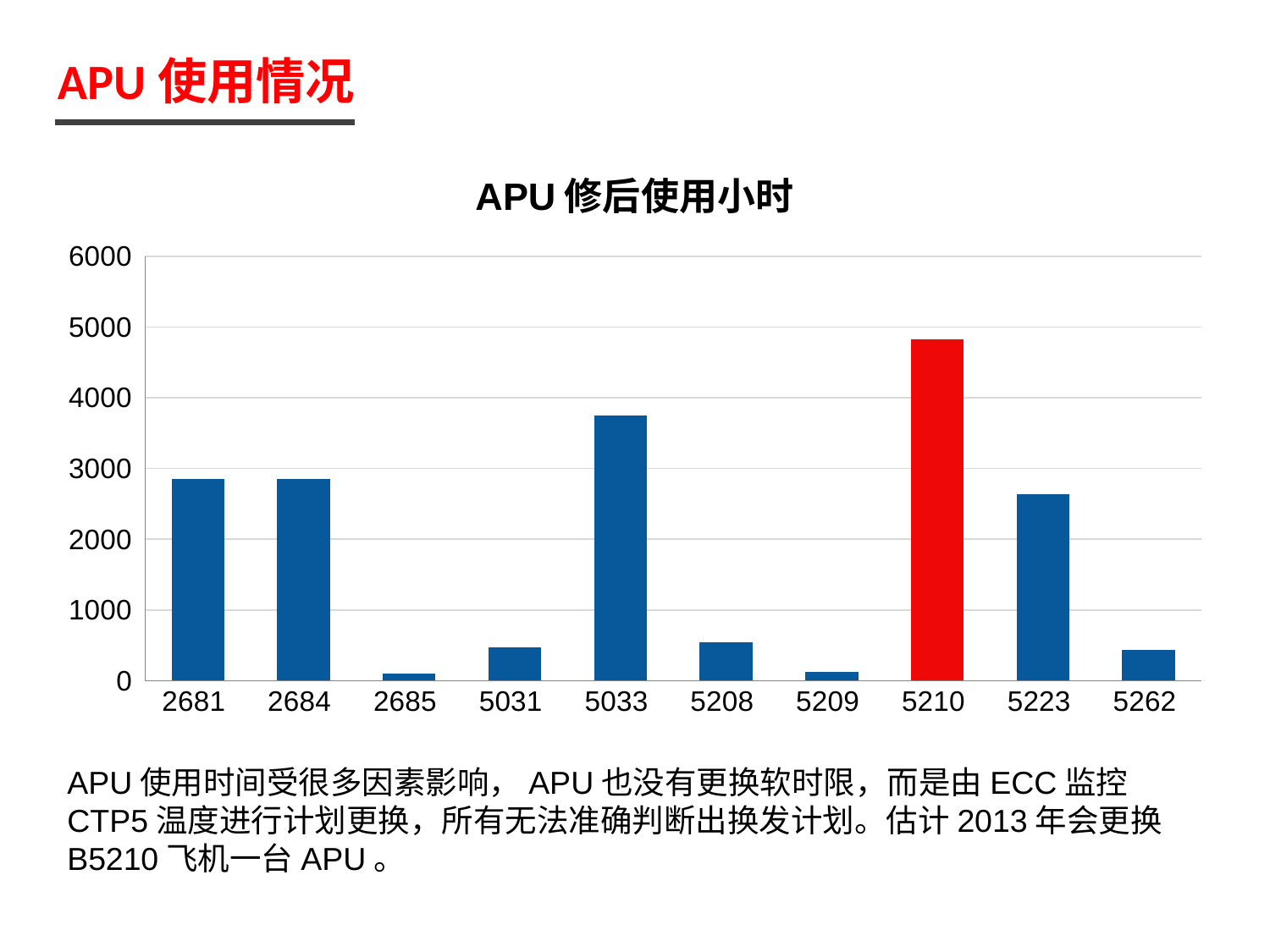

APU使用情况

### Chart: APU修后使用小时

| Category | 系列 2 |
|---|---|
| 2681 | 2857.0 |
| 2684 | 2848.0 |
| 2685 | 100.0 |
| 5031 | 471.0 |
| 5033 | 3745.0 |
| 5208 | 544.0 |
| 5209 | 128.88999999999942 |
| 5210 | 4832.0 |
| 5223 | 2642.0 |
| 5262 | 432.2999999999993 |
APU使用时间受很多因素影响，APU也没有更换软时限，而是由ECC监控CTP5温度进行计划更换，所有无法准确判断出换发计划。估计2013年会更换B5210飞机一台APU。